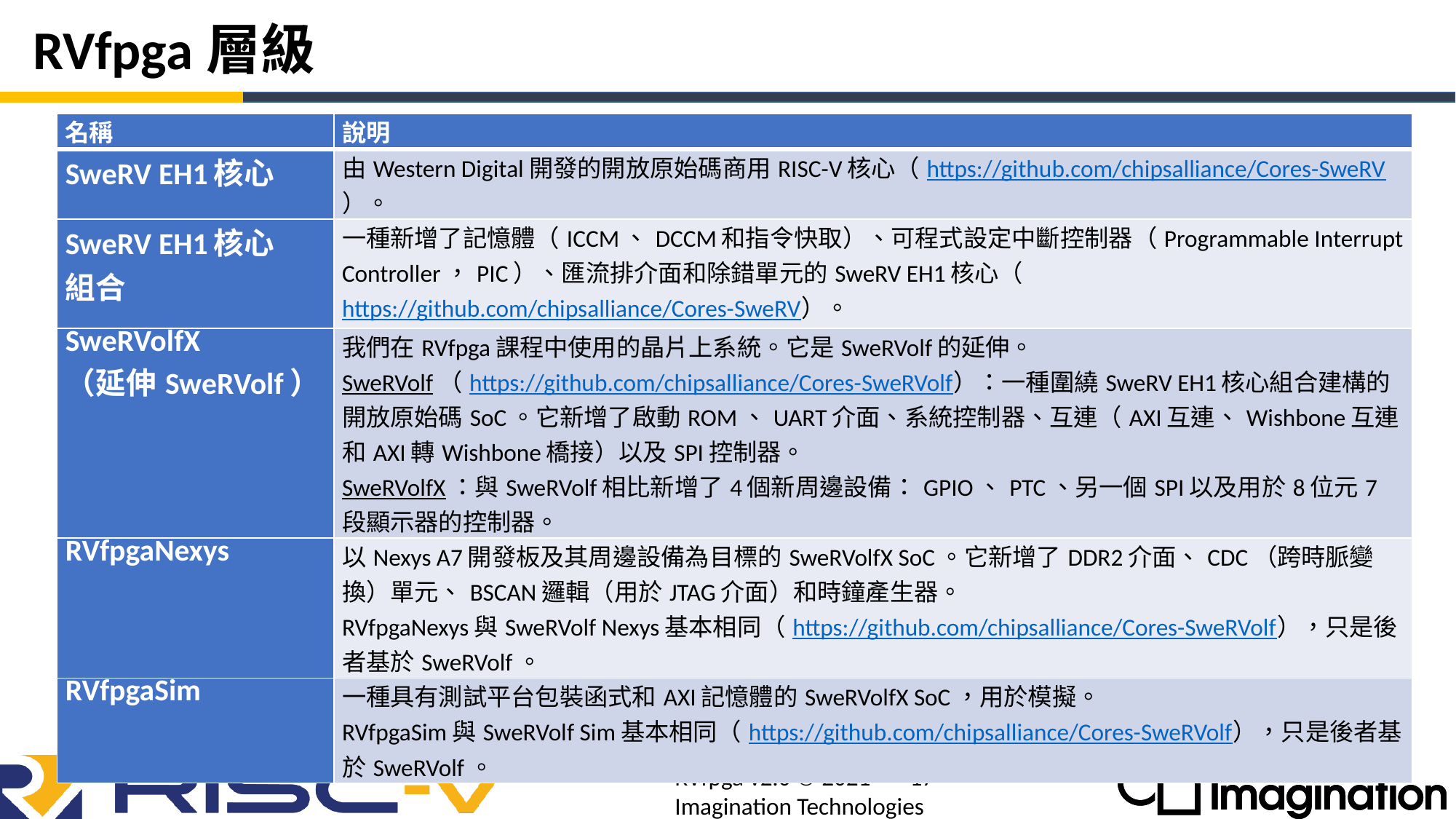

# RVfpga層級
| 名稱 | 說明 |
| --- | --- |
| SweRV EH1核心 | 由Western Digital開發的開放原始碼商用RISC-V核心（https://github.com/chipsalliance/Cores-SweRV）。 |
| SweRV EH1核心 組合 | 一種新增了記憶體（ICCM、DCCM和指令快取）、可程式設定中斷控制器（Programmable Interrupt Controller，PIC）、匯流排介面和除錯單元的SweRV EH1核心（https://github.com/chipsalliance/Cores-SweRV）。 |
| SweRVolfX （延伸SweRVolf） | 我們在RVfpga課程中使用的晶片上系統。它是SweRVolf的延伸。 SweRVolf（https://github.com/chipsalliance/Cores-SweRVolf）：一種圍繞SweRV EH1核心組合建構的開放原始碼SoC。它新增了啟動ROM、UART介面、系統控制器、互連（AXI互連、Wishbone互連和AXI轉Wishbone橋接）以及SPI控制器。 SweRVolfX：與SweRVolf相比新增了4個新周邊設備：GPIO、PTC、另一個SPI以及用於8位元7段顯示器的控制器。 |
| RVfpgaNexys | 以Nexys A7開發板及其周邊設備為目標的SweRVolfX SoC。它新增了DDR2介面、CDC（跨時脈變換）單元、BSCAN邏輯（用於JTAG介面）和時鐘產生器。 RVfpgaNexys與SweRVolf Nexys基本相同（https://github.com/chipsalliance/Cores-SweRVolf），只是後者基於SweRVolf。 |
| RVfpgaSim | 一種具有測試平台包裝函式和AXI記憶體的SweRVolfX SoC，用於模擬。 RVfpgaSim與SweRVolf Sim基本相同（https://github.com/chipsalliance/Cores-SweRVolf），只是後者基於SweRVolf。 |